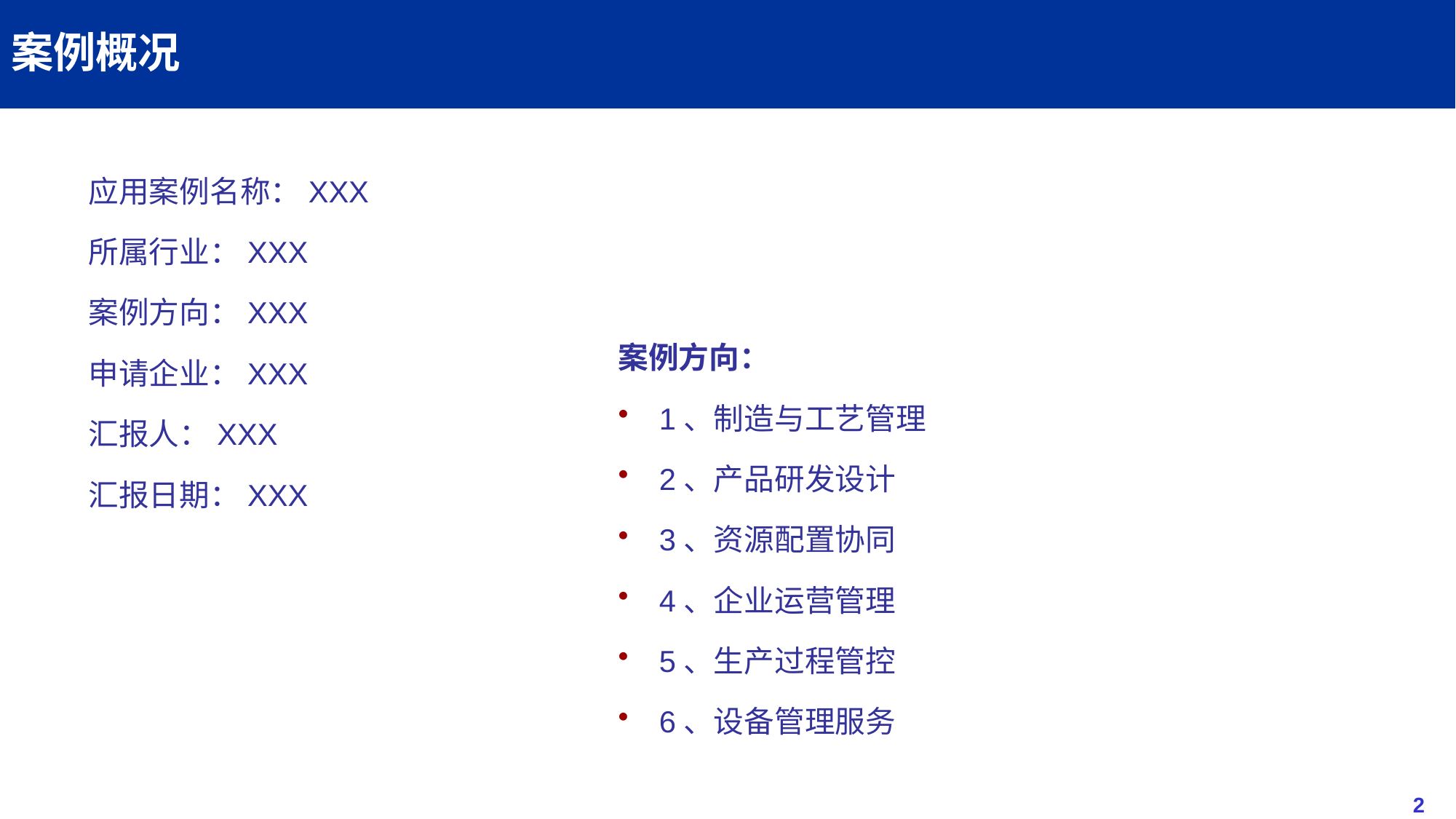

# 案例概况

应用案例名称：XXX
所属行业：XXX
案例方向：XXX
申请企业：XXX
汇报人：XXX
汇报日期：XXX

案例方向：
1、制造与工艺管理
2、产品研发设计
3、资源配置协同
4、企业运营管理
5、生产过程管控
6、设备管理服务